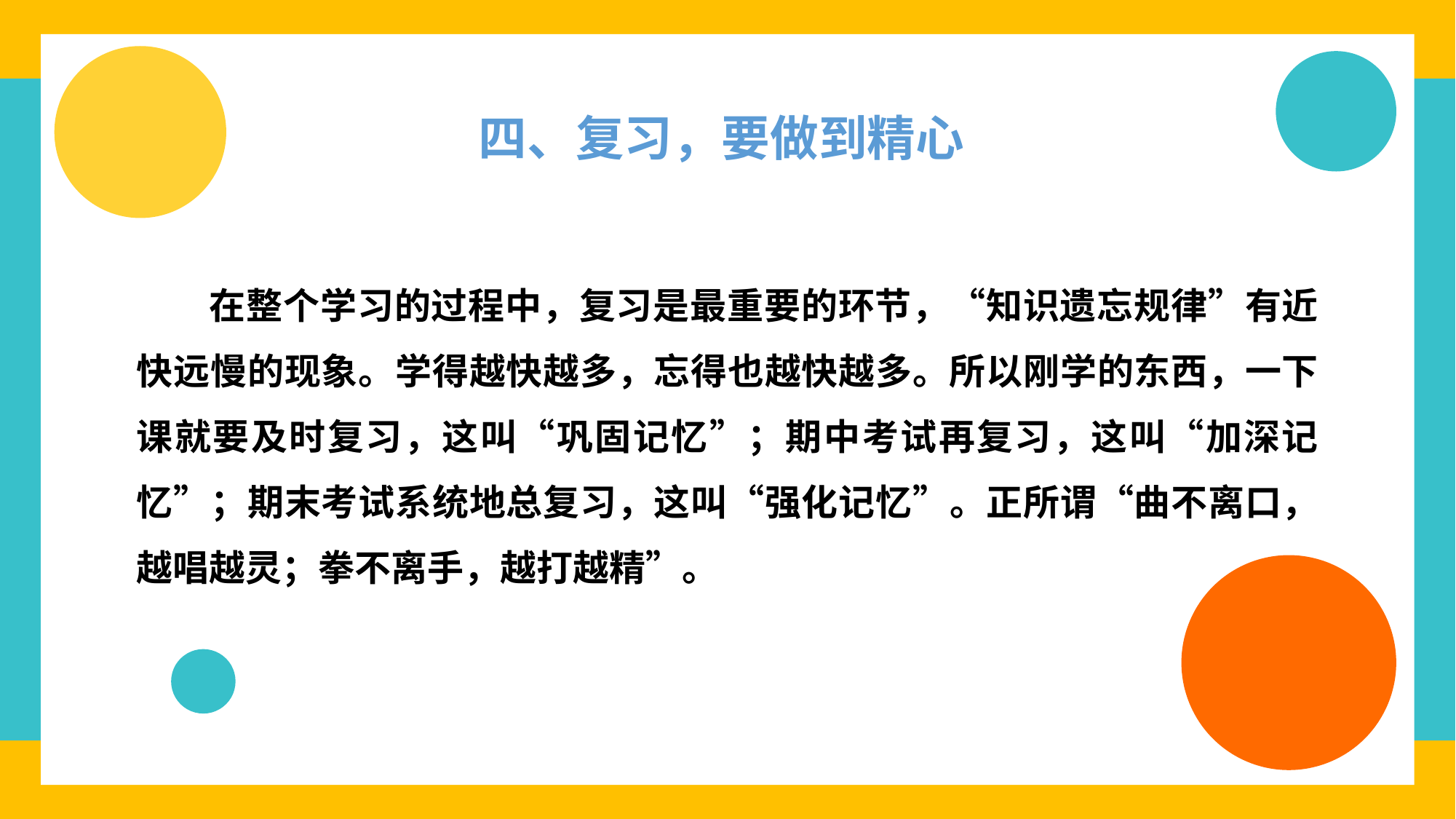

四、复习，要做到精心
在整个学习的过程中，复习是最重要的环节，“知识遗忘规律”有近快远慢的现象。学得越快越多，忘得也越快越多。所以刚学的东西，一下课就要及时复习，这叫“巩固记忆”；期中考试再复习，这叫“加深记忆”；期末考试系统地总复习，这叫“强化记忆”。正所谓“曲不离口，越唱越灵；拳不离手，越打越精”。